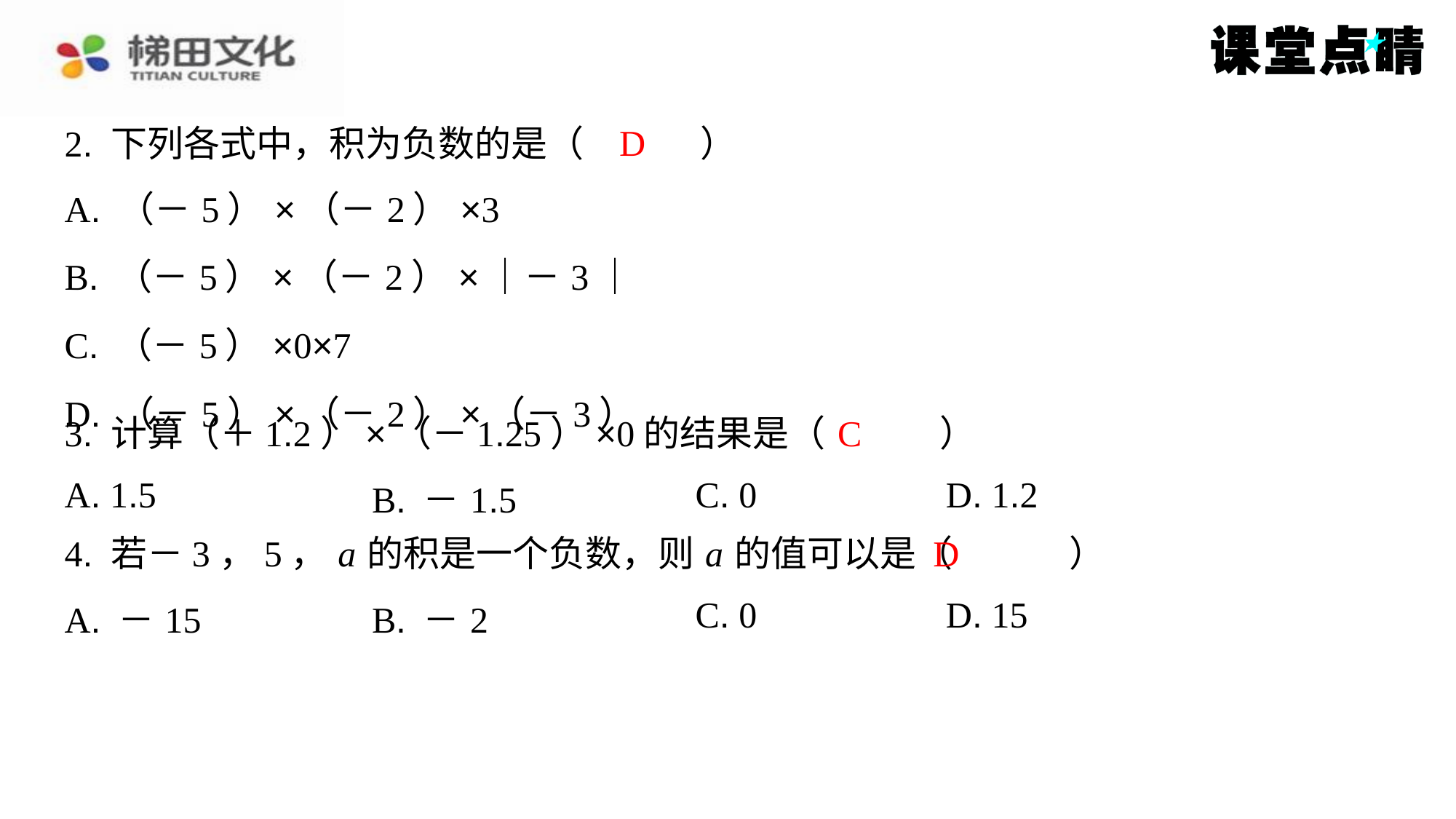

D
2. 下列各式中，积为负数的是（　D　）
| A. （－5）×（－2）×3 |
| --- |
| B. （－5）×（－2）×｜－3｜ |
| C. （－5）×0×7 |
| D. （－5）×（－2）×（－3） |
C
3. 计算（＋1.2）×（－1.25）×0的结果是（　C　）
| A. 1.5 | B. －1.5 | C. 0 | D. 1.2 |
| --- | --- | --- | --- |
D
4. 若－3，5， a 的积是一个负数，则 a 的值可以是（　D　）
| A. －15 | B. －2 | C. 0 | D. 15 |
| --- | --- | --- | --- |